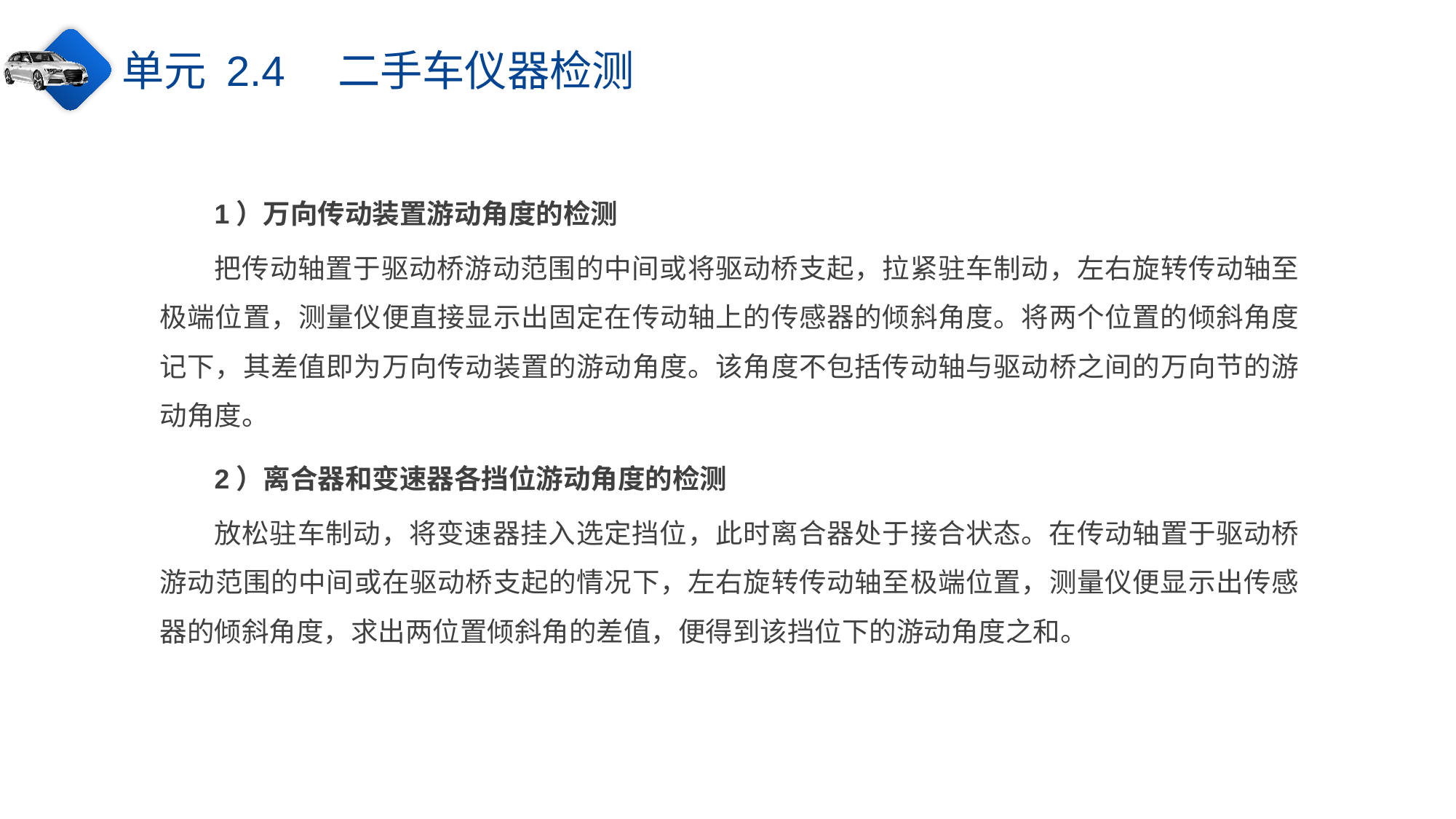

单元 2.4　二手车仪器检测
1）万向传动装置游动角度的检测
把传动轴置于驱动桥游动范围的中间或将驱动桥支起，拉紧驻车制动，左右旋转传动轴至极端位置，测量仪便直接显示出固定在传动轴上的传感器的倾斜角度。将两个位置的倾斜角度记下，其差值即为万向传动装置的游动角度。该角度不包括传动轴与驱动桥之间的万向节的游动角度。
2）离合器和变速器各挡位游动角度的检测
放松驻车制动，将变速器挂入选定挡位，此时离合器处于接合状态。在传动轴置于驱动桥游动范围的中间或在驱动桥支起的情况下，左右旋转传动轴至极端位置，测量仪便显示出传感器的倾斜角度，求出两位置倾斜角的差值，便得到该挡位下的游动角度之和。